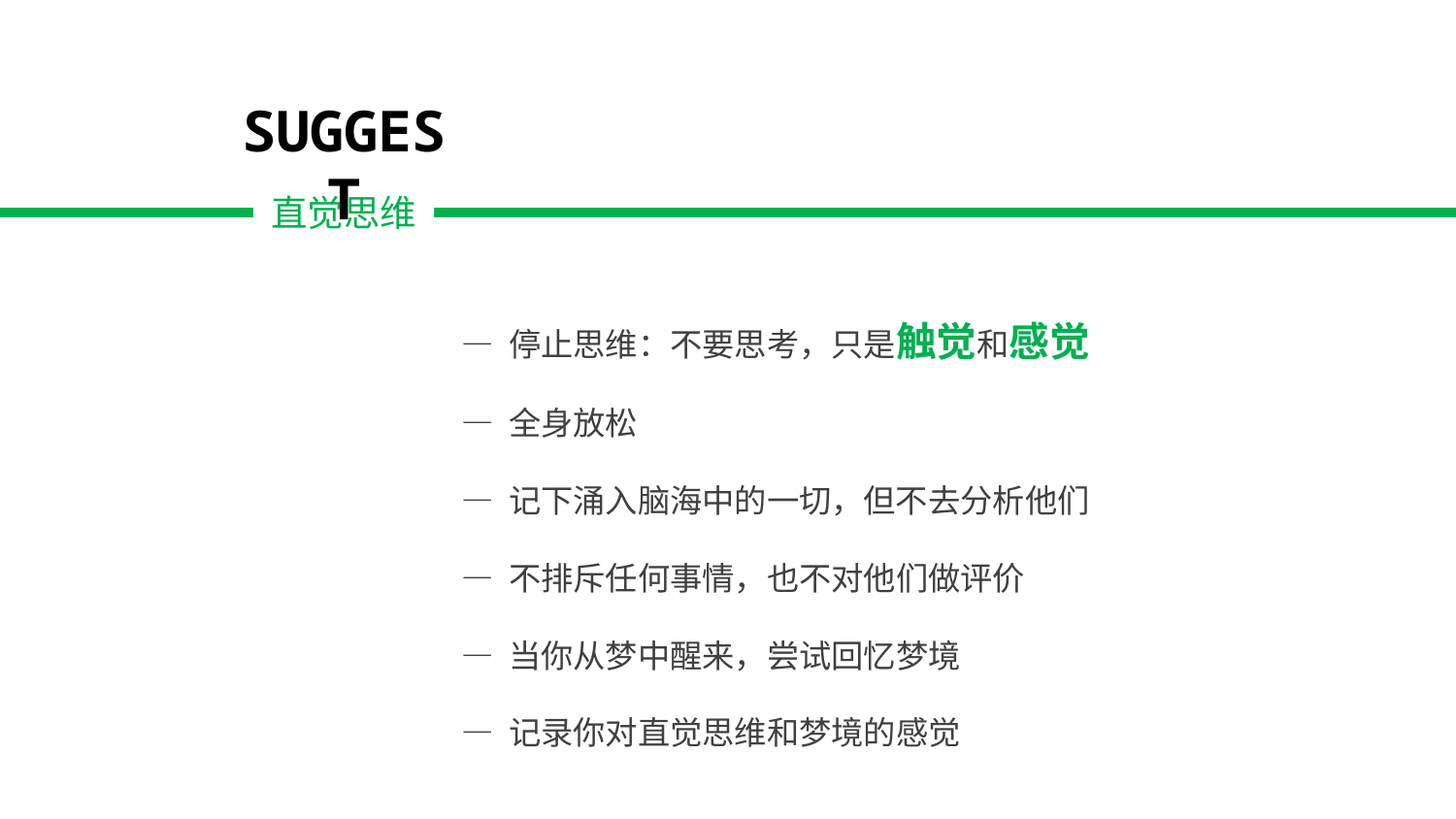

SUGGEST
直觉思维
— 停止思维：不要思考，只是触觉和感觉
— 全身放松
— 记下涌入脑海中的一切，但不去分析他们
— 不排斥任何事情，也不对他们做评价
— 当你从梦中醒来，尝试回忆梦境
— 记录你对直觉思维和梦境的感觉